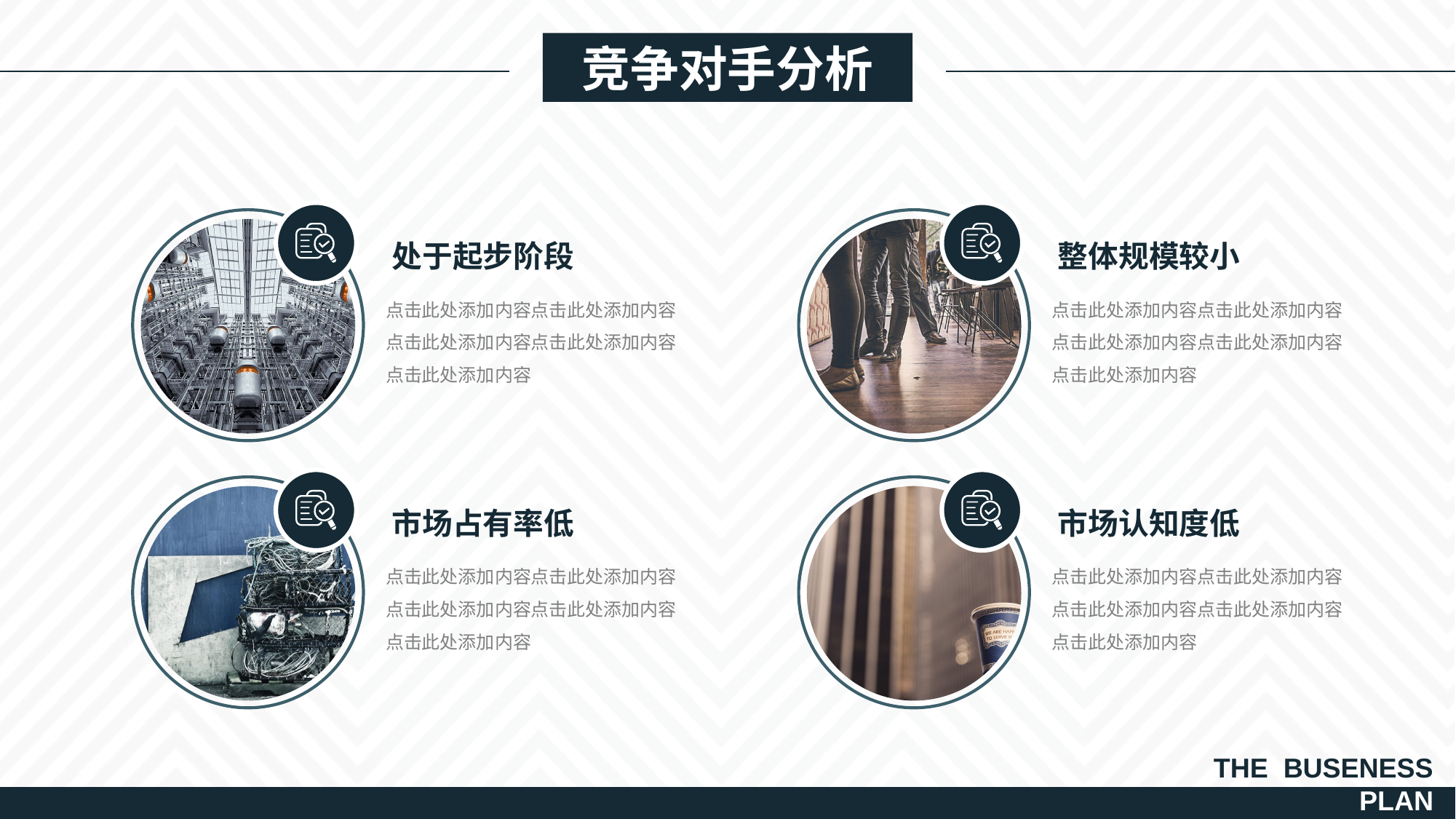

竞争对手分析

处于起步阶段
点击此处添加内容点击此处添加内容点击此处添加内容点击此处添加内容点击此处添加内容

整体规模较小
点击此处添加内容点击此处添加内容点击此处添加内容点击此处添加内容点击此处添加内容

市场占有率低
点击此处添加内容点击此处添加内容点击此处添加内容点击此处添加内容点击此处添加内容

市场认知度低
点击此处添加内容点击此处添加内容点击此处添加内容点击此处添加内容点击此处添加内容
THE  BUSENESS
PLAN